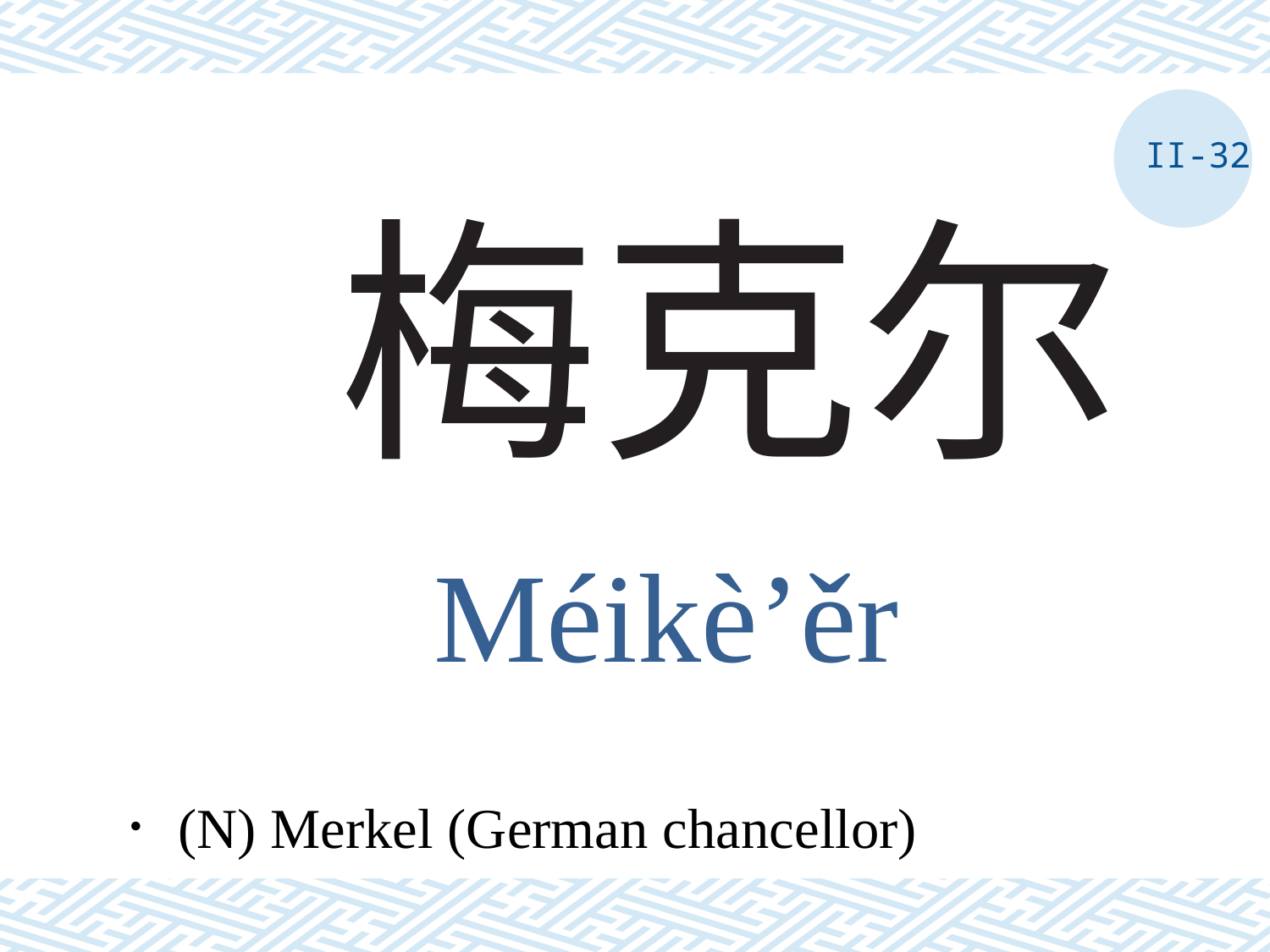

II-32

# 梅克尔
Méikè’ěr
．(N) Merkel (German chancellor)